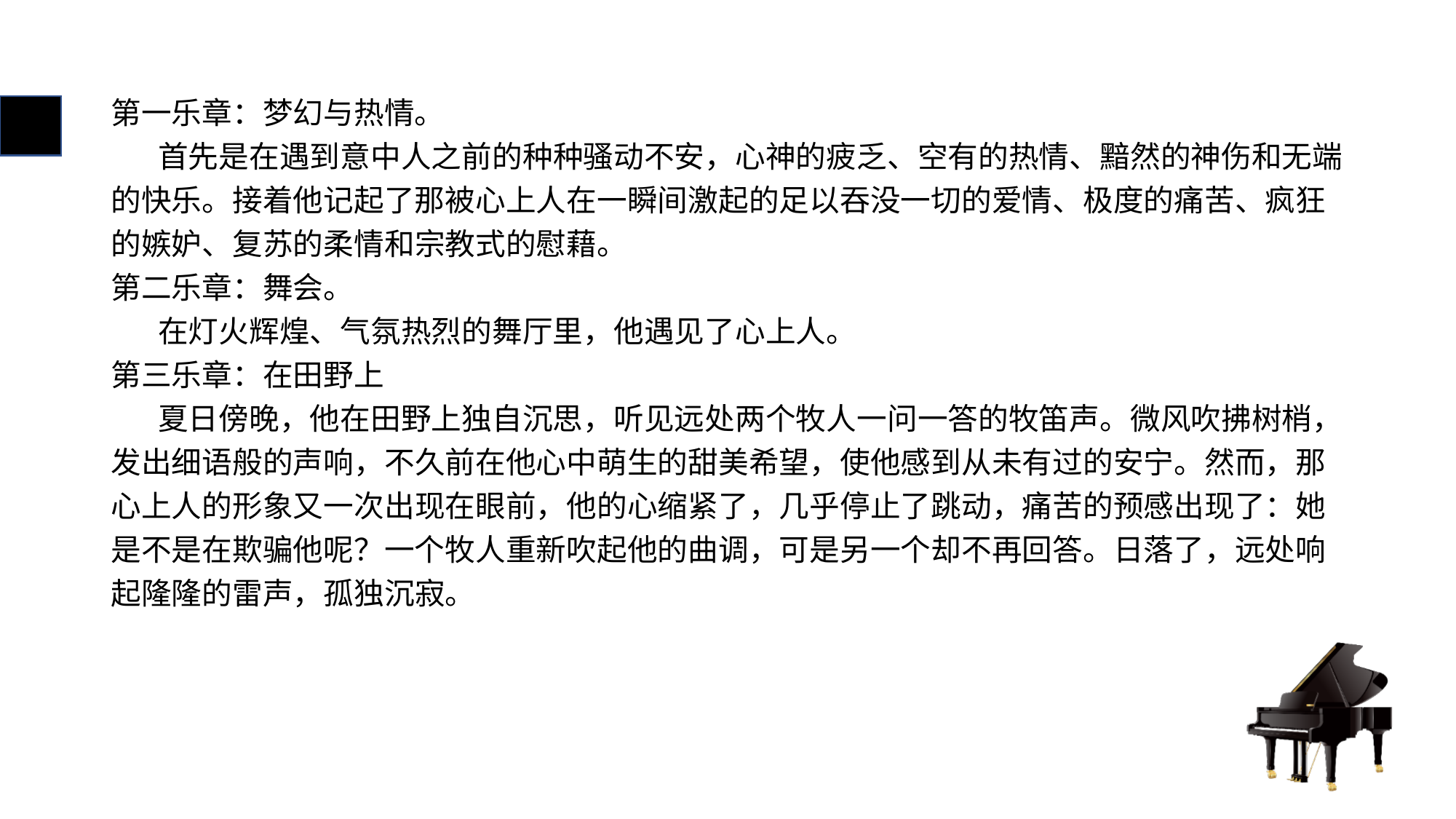

# 第一乐章：梦幻与热情。 首先是在遇到意中人之前的种种骚动不安，心神的疲乏、空有的热情、黯然的神伤和无端的快乐。接着他记起了那被心上人在一瞬间激起的足以吞没一切的爱情、极度的痛苦、疯狂的嫉妒、复苏的柔情和宗教式的慰藉。 第二乐章：舞会。 在灯火辉煌、气氛热烈的舞厅里，他遇见了心上人。 第三乐章：在田野上 夏日傍晚，他在田野上独自沉思，听见远处两个牧人一问一答的牧笛声。微风吹拂树梢，发出细语般的声响，不久前在他心中萌生的甜美希望，使他感到从未有过的安宁。然而，那心上人的形象又一次出现在眼前，他的心缩紧了，几乎停止了跳动，痛苦的预感出现了：她是不是在欺骗他呢？一个牧人重新吹起他的曲调，可是另一个却不再回答。日落了，远处响起隆隆的雷声，孤独沉寂。